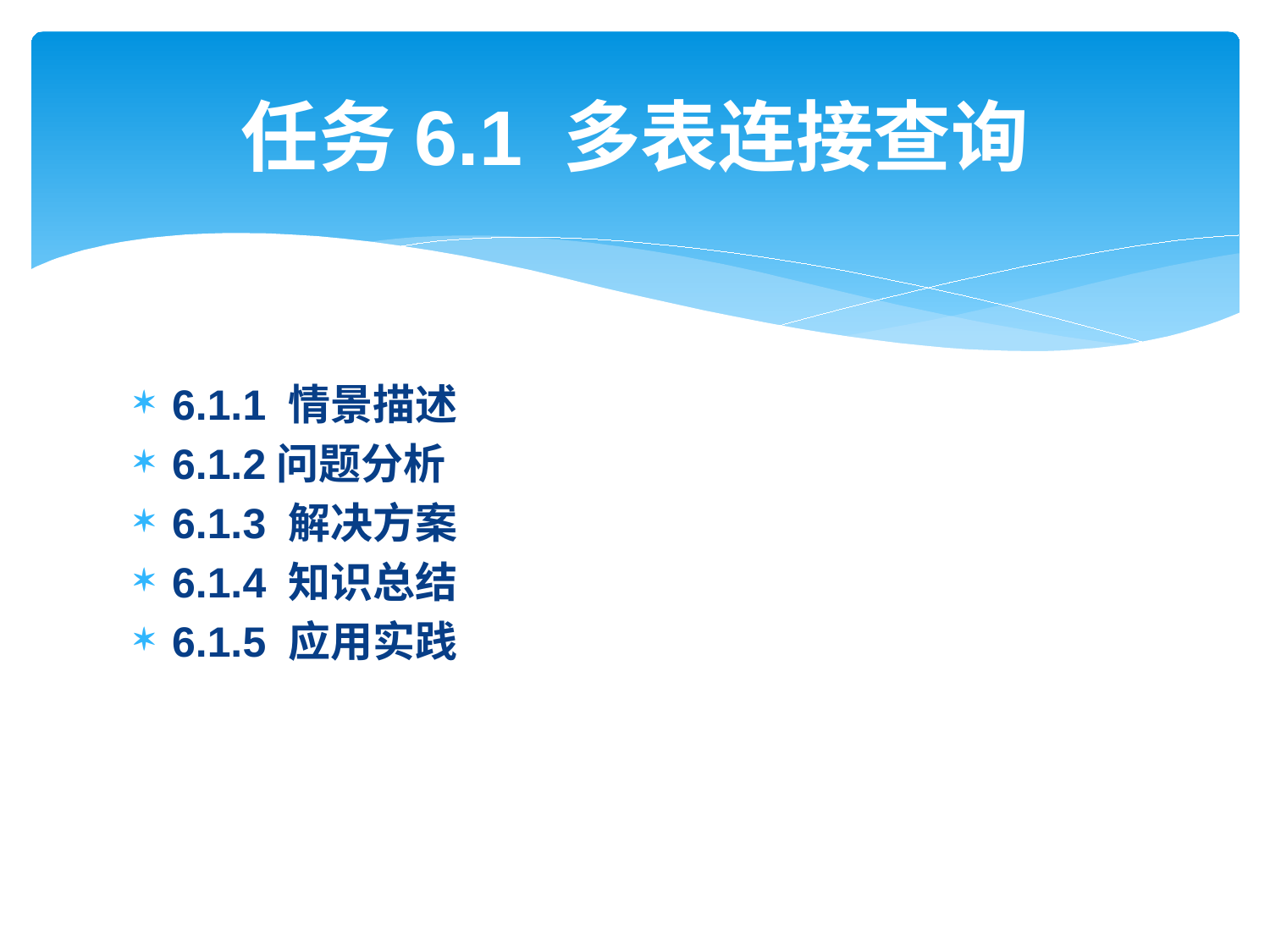

# 任务6.1 多表连接查询
6.1.1 情景描述
6.1.2问题分析
6.1.3 解决方案
6.1.4 知识总结
6.1.5 应用实践